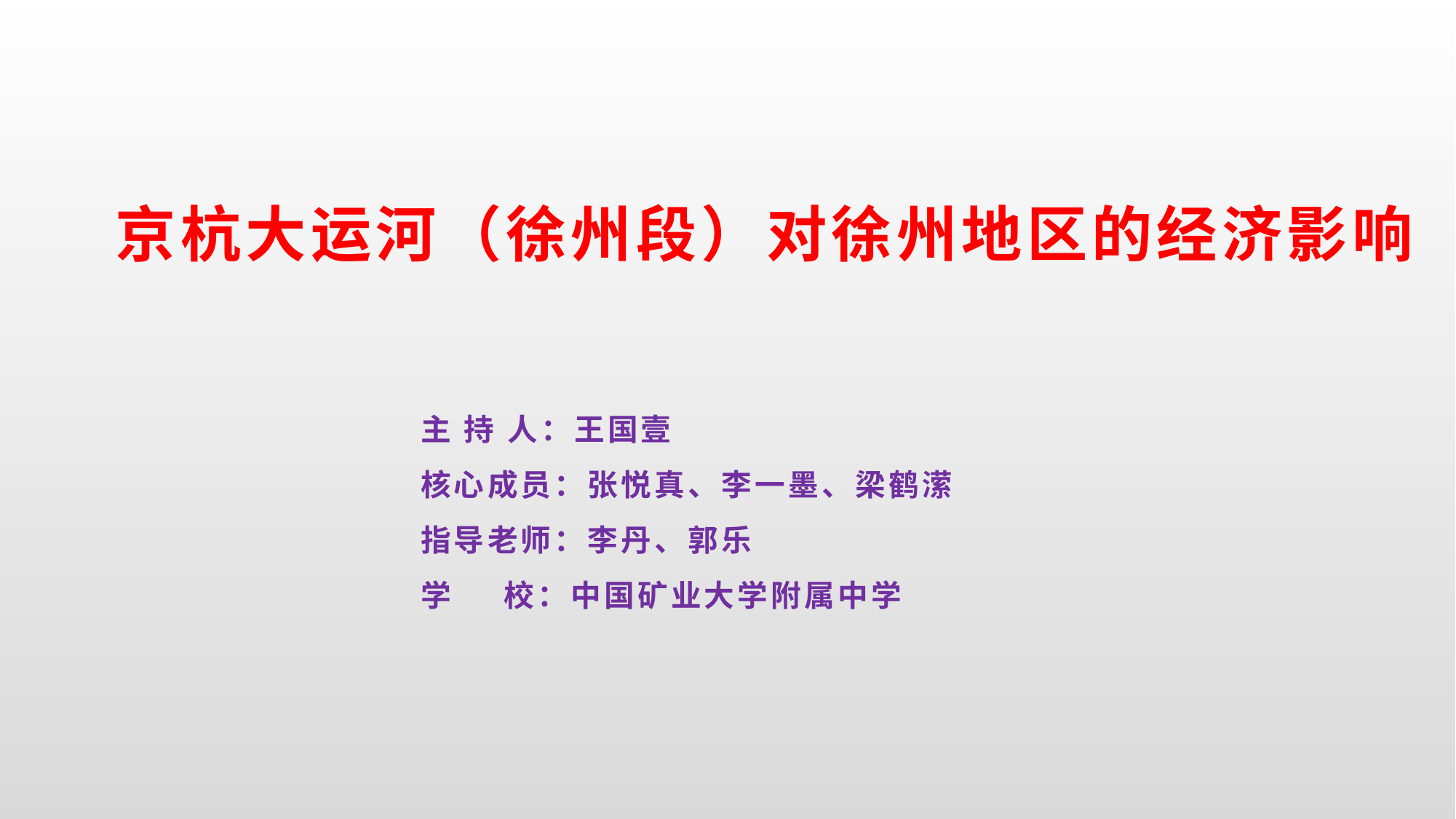

# 京杭大运河（徐州段）对徐州地区的经济影响
主 持 人：王国壹
核心成员：张悦真、李一墨、梁鹤潆
指导老师：李丹、郭乐
学     校：中国矿业大学附属中学